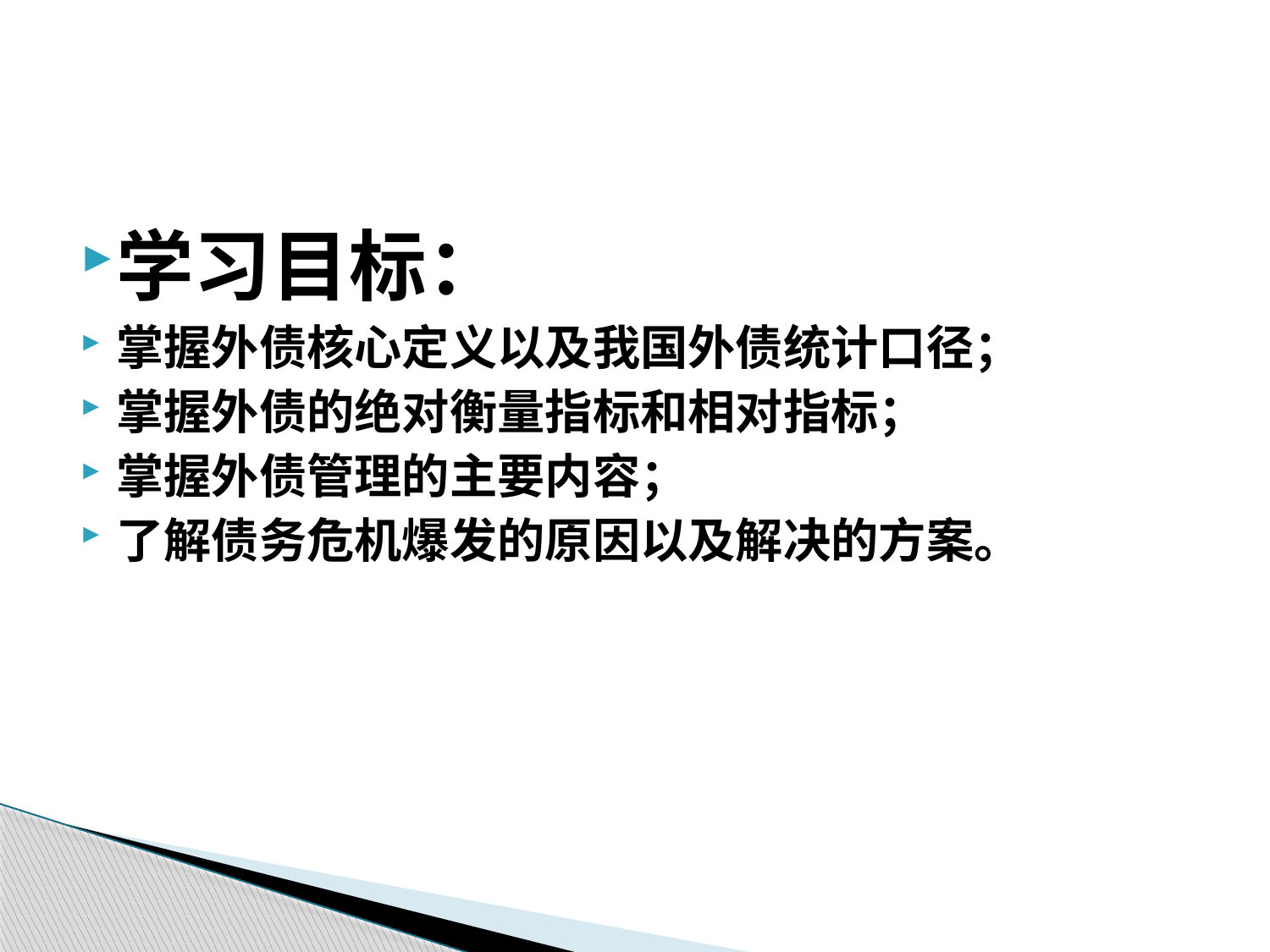

#
学习目标：
掌握外债核心定义以及我国外债统计口径；
掌握外债的绝对衡量指标和相对指标；
掌握外债管理的主要内容；
了解债务危机爆发的原因以及解决的方案。